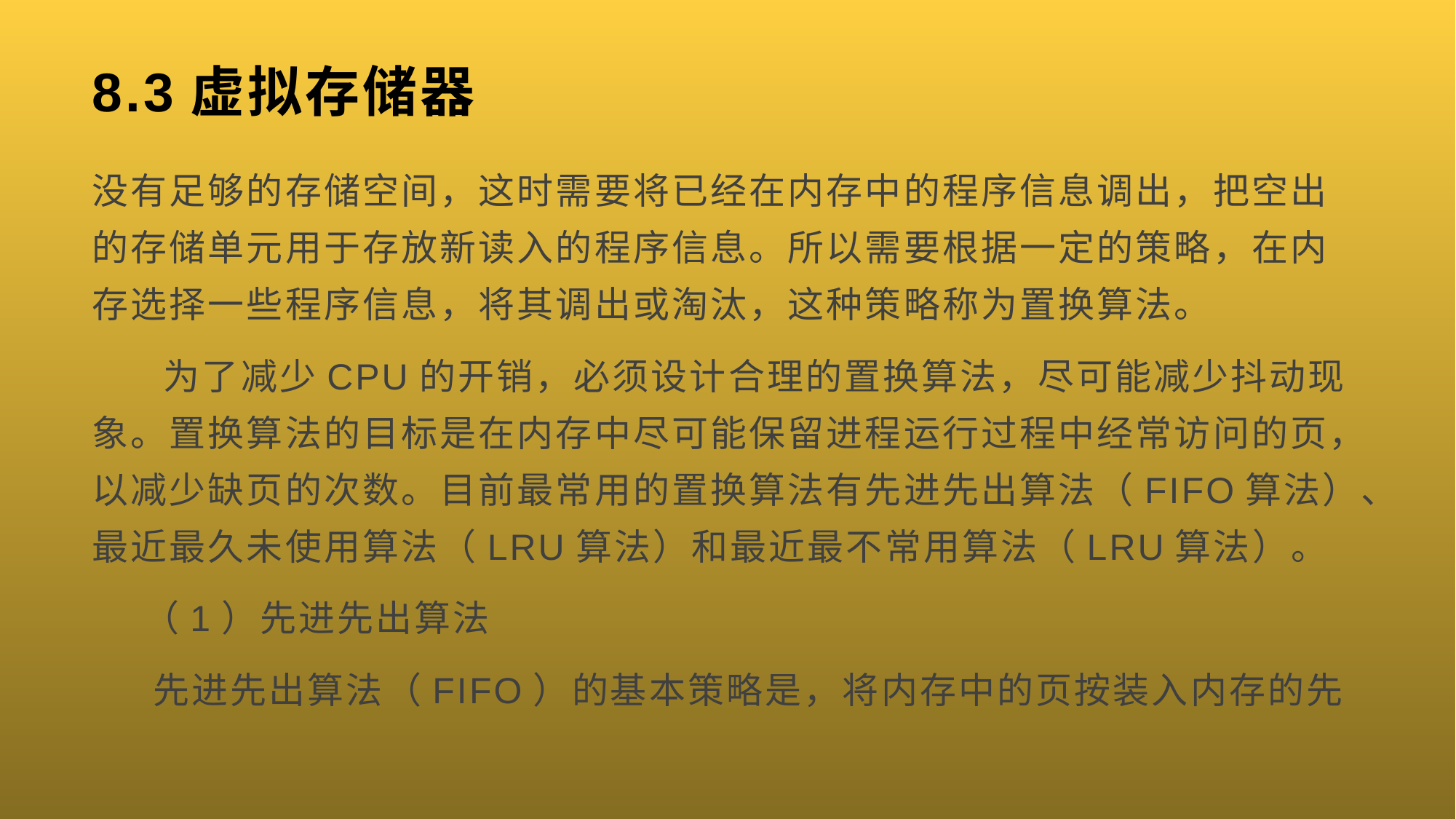

# 8.3虚拟存储器
没有足够的存储空间，这时需要将已经在内存中的程序信息调出，把空出的存储单元用于存放新读入的程序信息。所以需要根据一定的策略，在内存选择一些程序信息，将其调出或淘汰，这种策略称为置换算法。
      为了减少CPU的开销，必须设计合理的置换算法，尽可能减少抖动现象。置换算法的目标是在内存中尽可能保留进程运行过程中经常访问的页，以减少缺页的次数。目前最常用的置换算法有先进先出算法（FIFO算法）、最近最久未使用算法（LRU算法）和最近最不常用算法（LRU算法）。
    （1）先进先出算法
     先进先出算法（FIFO）的基本策略是，将内存中的页按装入内存的先